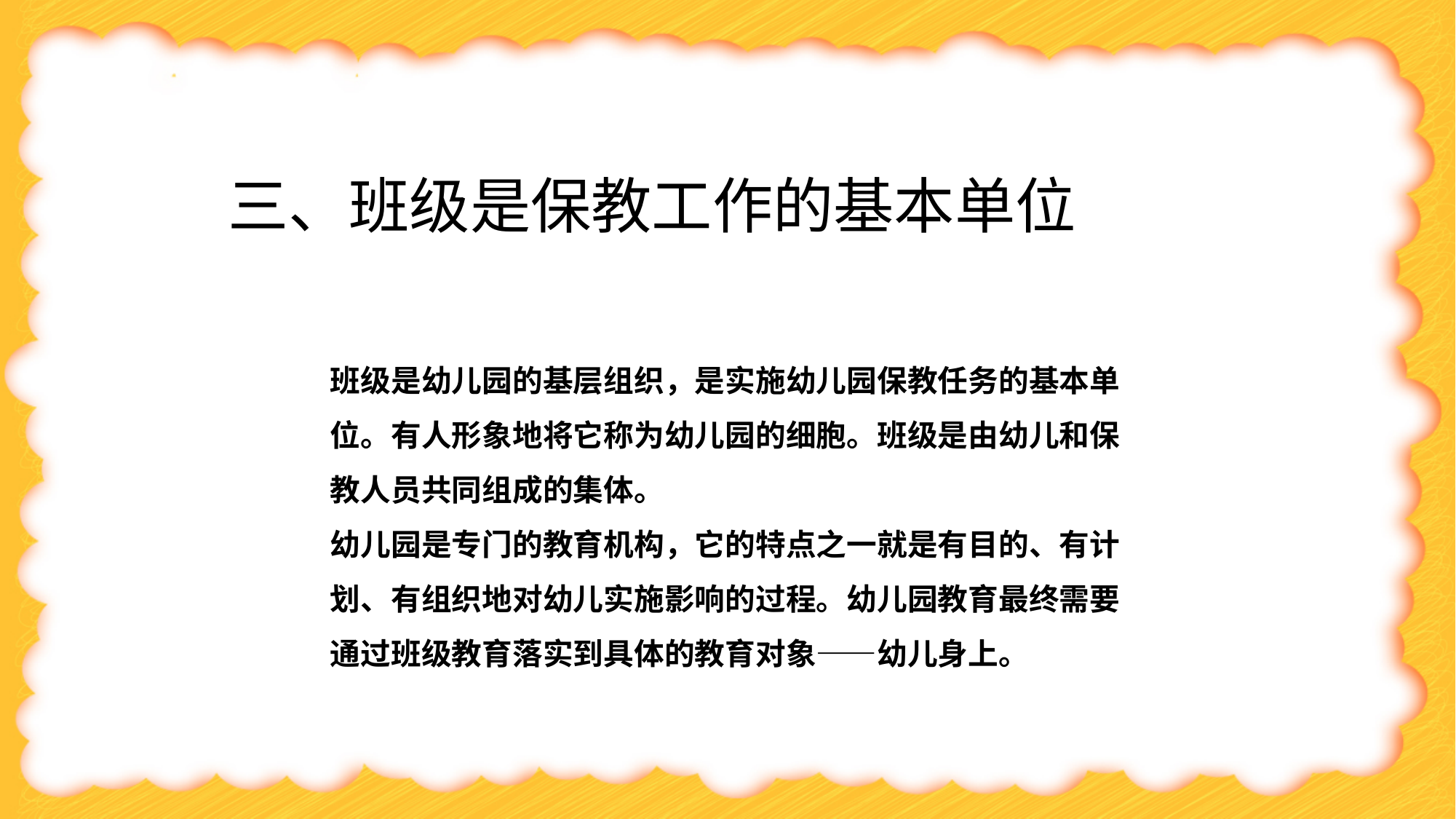

三、班级是保教工作的基本单位
班级是幼儿园的基层组织，是实施幼儿园保教任务的基本单位。有人形象地将它称为幼儿园的细胞。班级是由幼儿和保教人员共同组成的集体。
幼儿园是专门的教育机构，它的特点之一就是有目的、有计划、有组织地对幼儿实施影响的过程。幼儿园教育最终需要通过班级教育落实到具体的教育对象——幼儿身上。